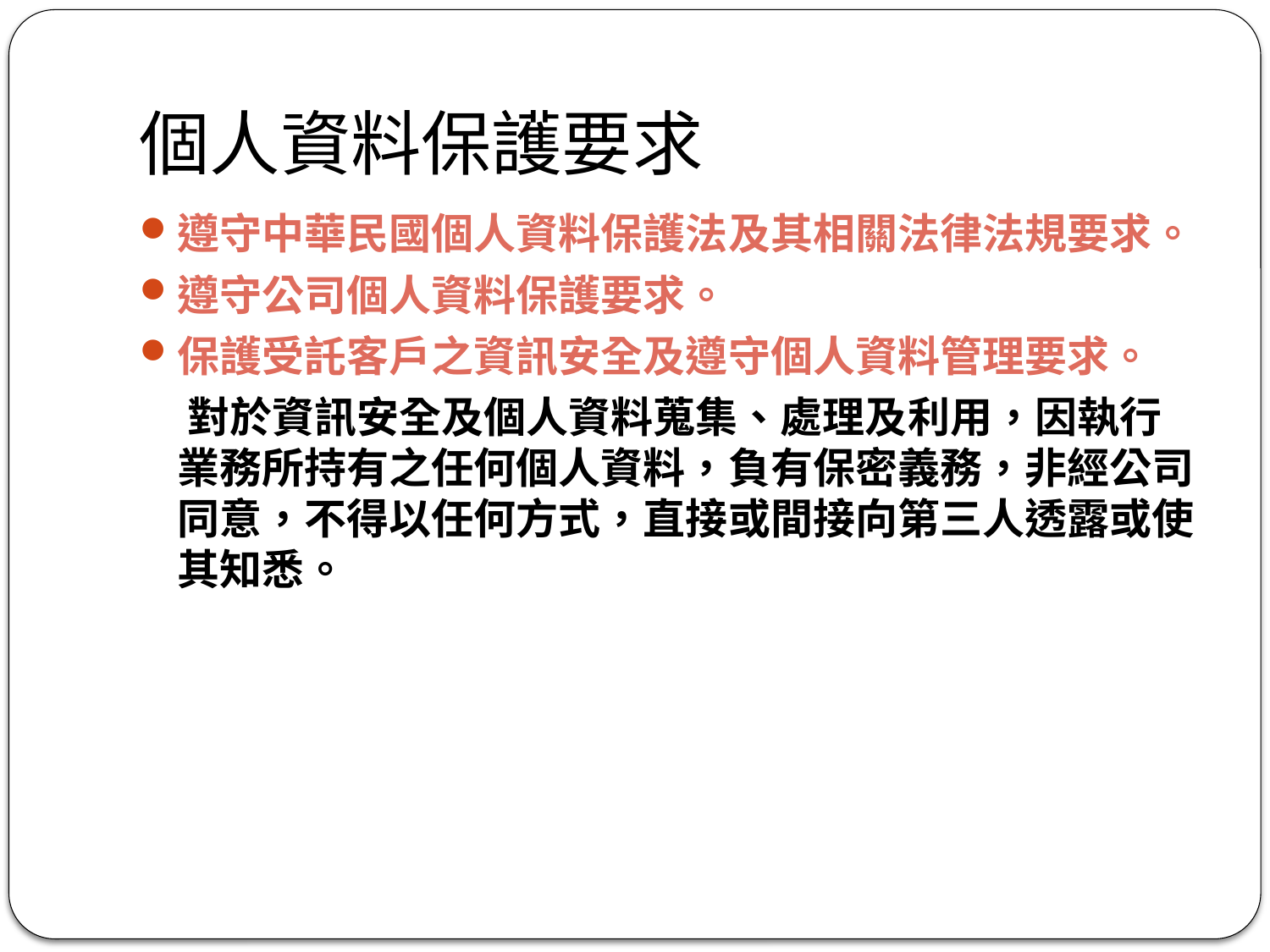

# 個人資料保護要求
遵守中華民國個人資料保護法及其相關法律法規要求。
遵守公司個人資料保護要求。
保護受託客戶之資訊安全及遵守個人資料管理要求。
    對於資訊安全及個人資料蒐集、處理及利用，因執行業務所持有之任何個人資料，負有保密義務，非經公司同意，不得以任何方式，直接或間接向第三人透露或使其知悉。